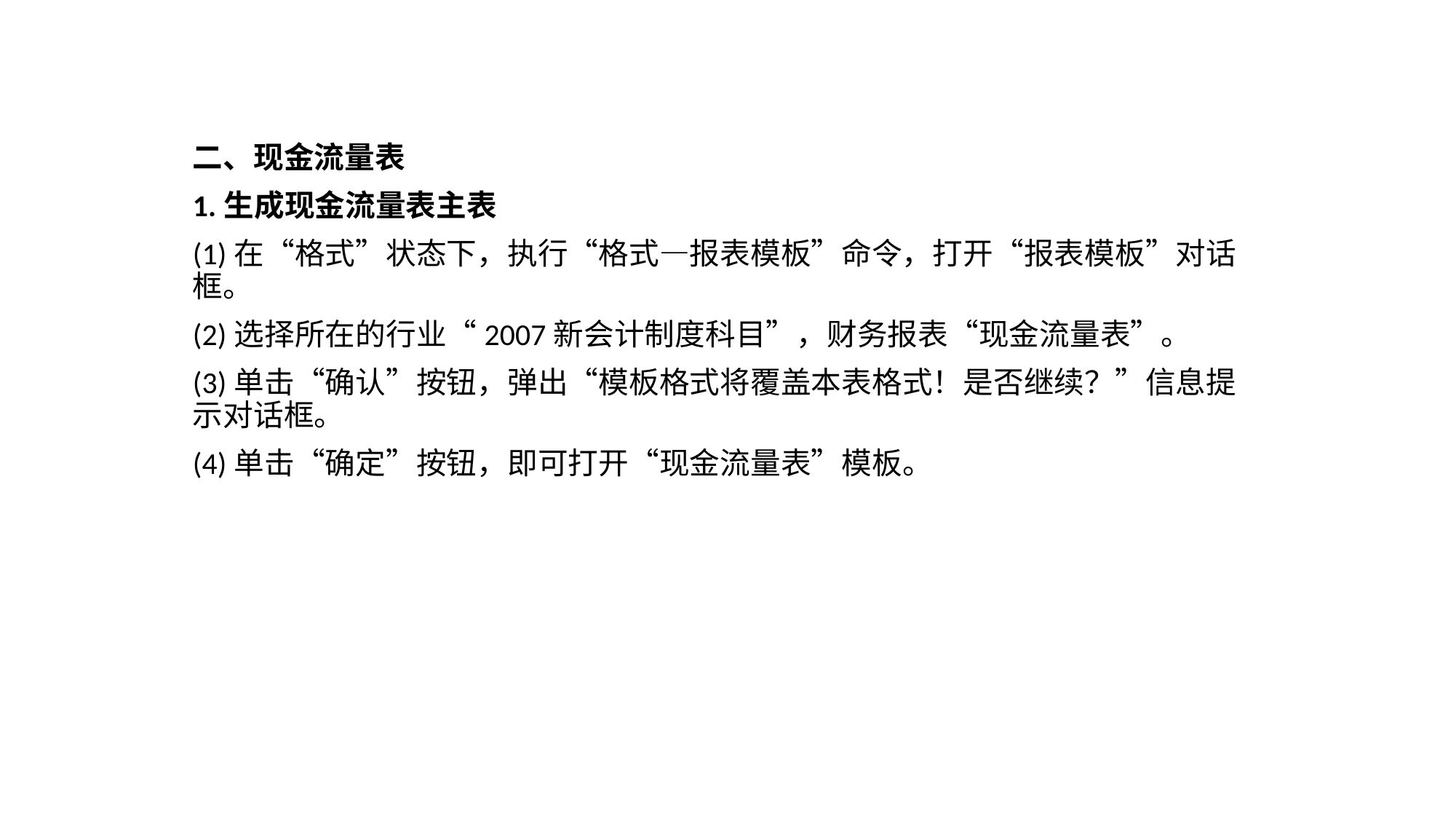

二、现金流量表
1.生成现金流量表主表
(1)在“格式”状态下，执行“格式—报表模板”命令，打开“报表模板”对话框。
(2)选择所在的行业“2007新会计制度科目”，财务报表“现金流量表”。
(3)单击“确认”按钮，弹出“模板格式将覆盖本表格式！是否继续？”信息提示对话框。
(4)单击“确定”按钮，即可打开“现金流量表”模板。